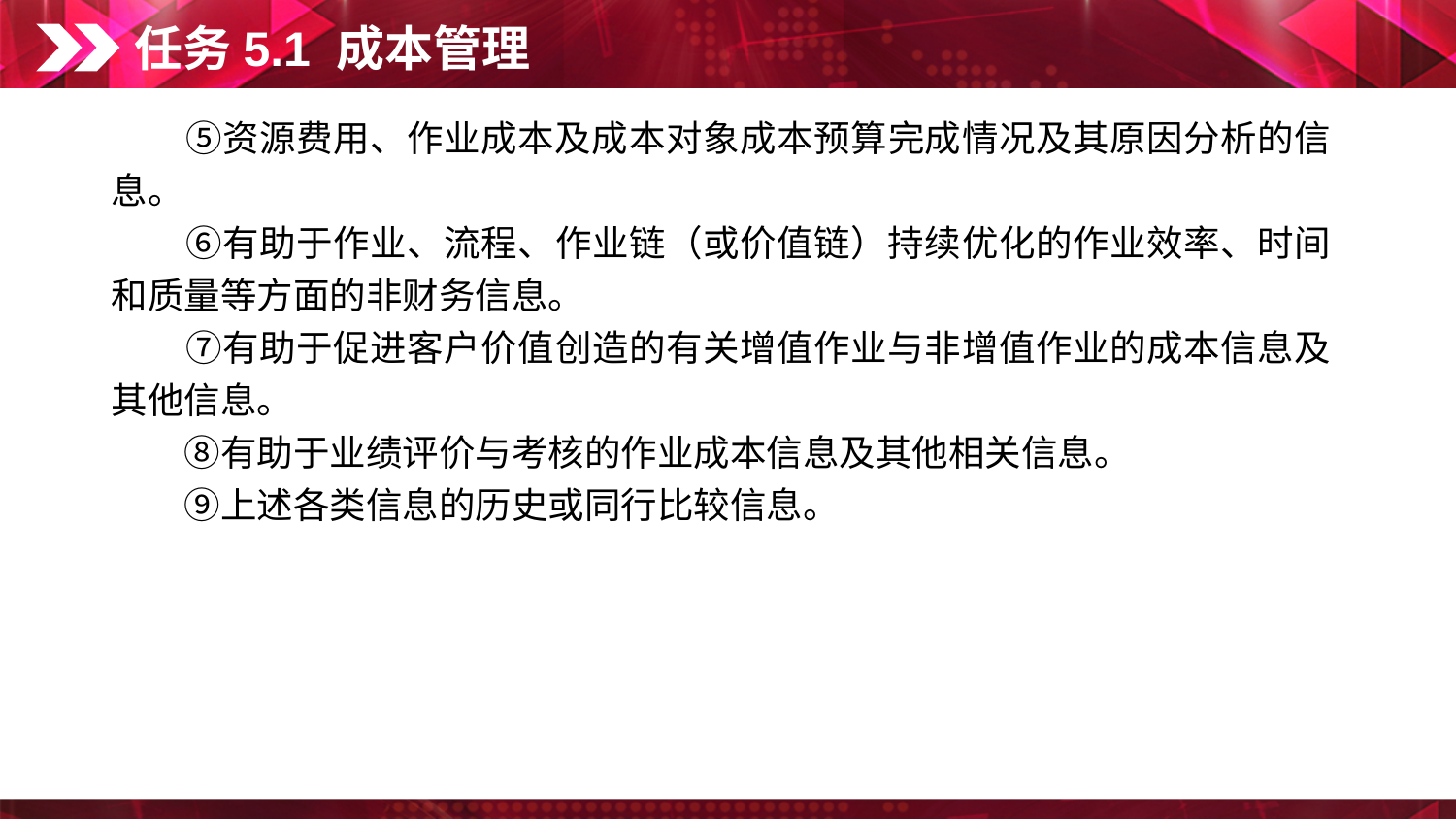

任务5.1 成本管理

　　⑤资源费用、作业成本及成本对象成本预算完成情况及其原因分析的信息。
　　⑥有助于作业、流程、作业链（或价值链）持续优化的作业效率、时间和质量等方面的非财务信息。
　　⑦有助于促进客户价值创造的有关增值作业与非增值作业的成本信息及其他信息。
　　⑧有助于业绩评价与考核的作业成本信息及其他相关信息。
　　⑨上述各类信息的历史或同行比较信息。